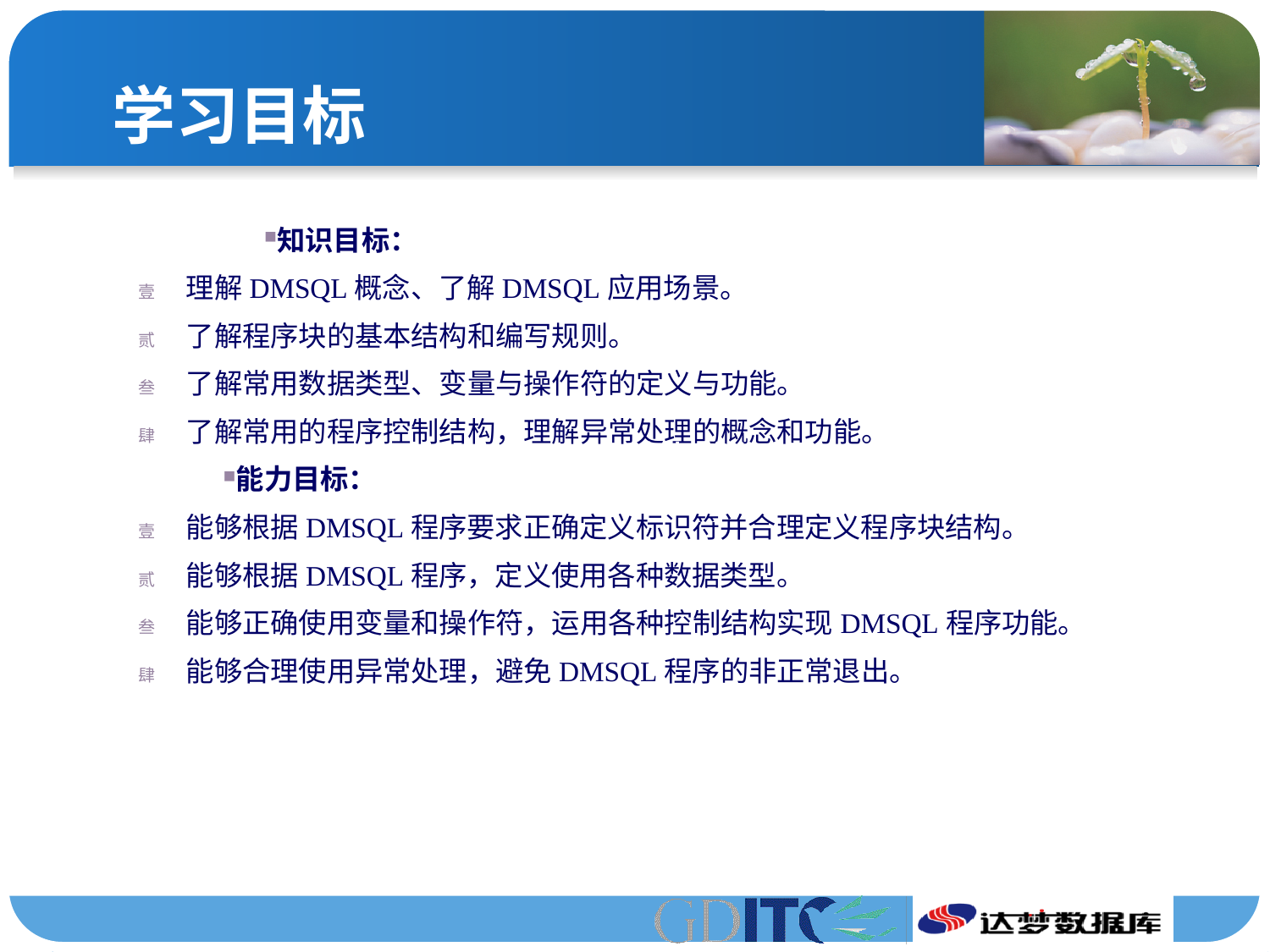

# 学习目标
知识目标：
理解DMSQL概念、了解DMSQL应用场景。
了解程序块的基本结构和编写规则。
了解常用数据类型、变量与操作符的定义与功能。
了解常用的程序控制结构，理解异常处理的概念和功能。
能力目标：
能够根据DMSQL程序要求正确定义标识符并合理定义程序块结构。
能够根据DMSQL程序，定义使用各种数据类型。
能够正确使用变量和操作符，运用各种控制结构实现DMSQL程序功能。
能够合理使用异常处理，避免DMSQL程序的非正常退出。

Laravel 5.2 框架简介